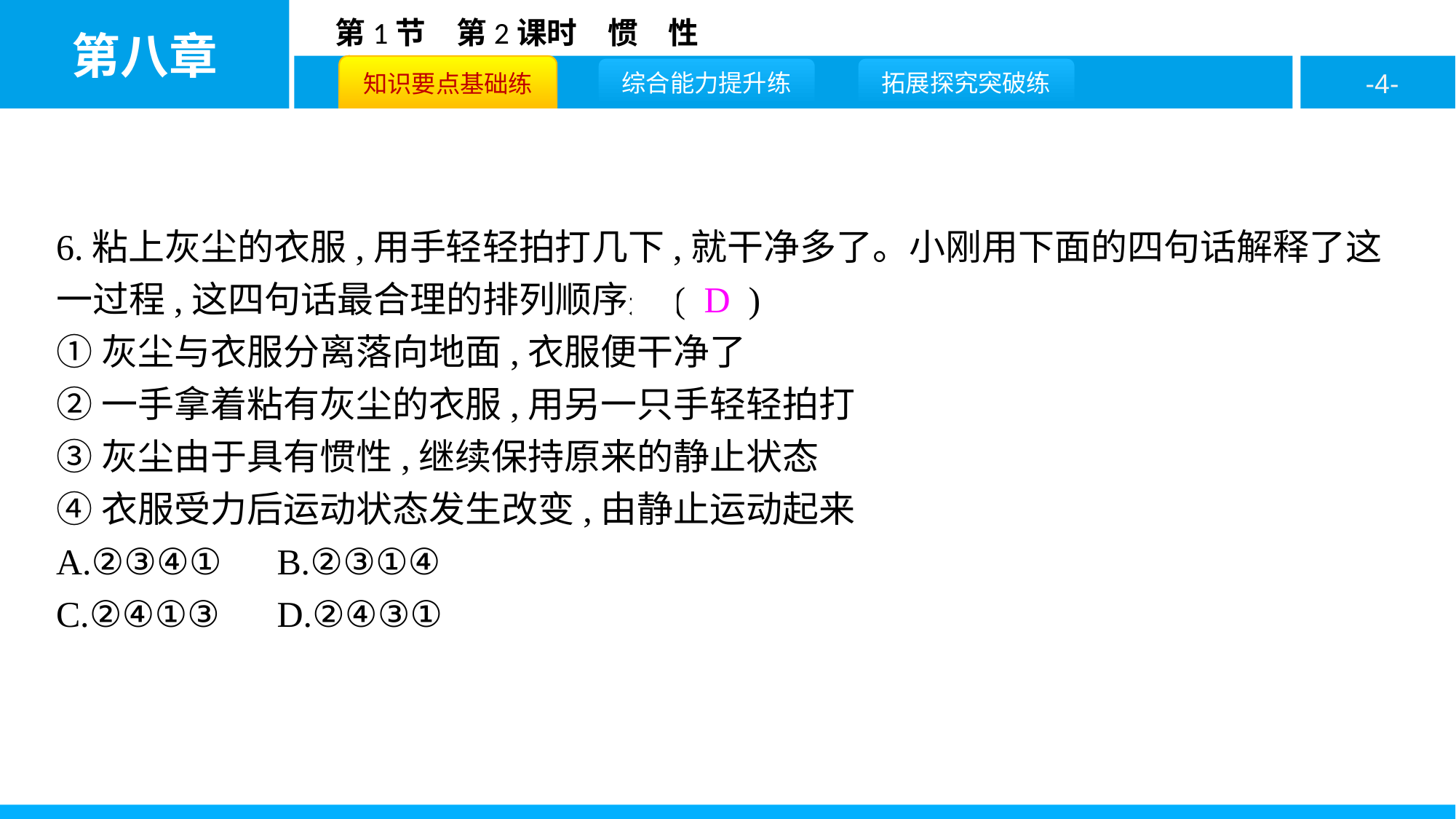

6.粘上灰尘的衣服,用手轻轻拍打几下,就干净多了。小刚用下面的四句话解释了这一过程,这四句话最合理的排列顺序是(  D  )
①灰尘与衣服分离落向地面,衣服便干净了
②一手拿着粘有灰尘的衣服,用另一只手轻轻拍打
③灰尘由于具有惯性,继续保持原来的静止状态
④衣服受力后运动状态发生改变,由静止运动起来
A.②③④①	B.②③①④
C.②④①③	D.②④③①